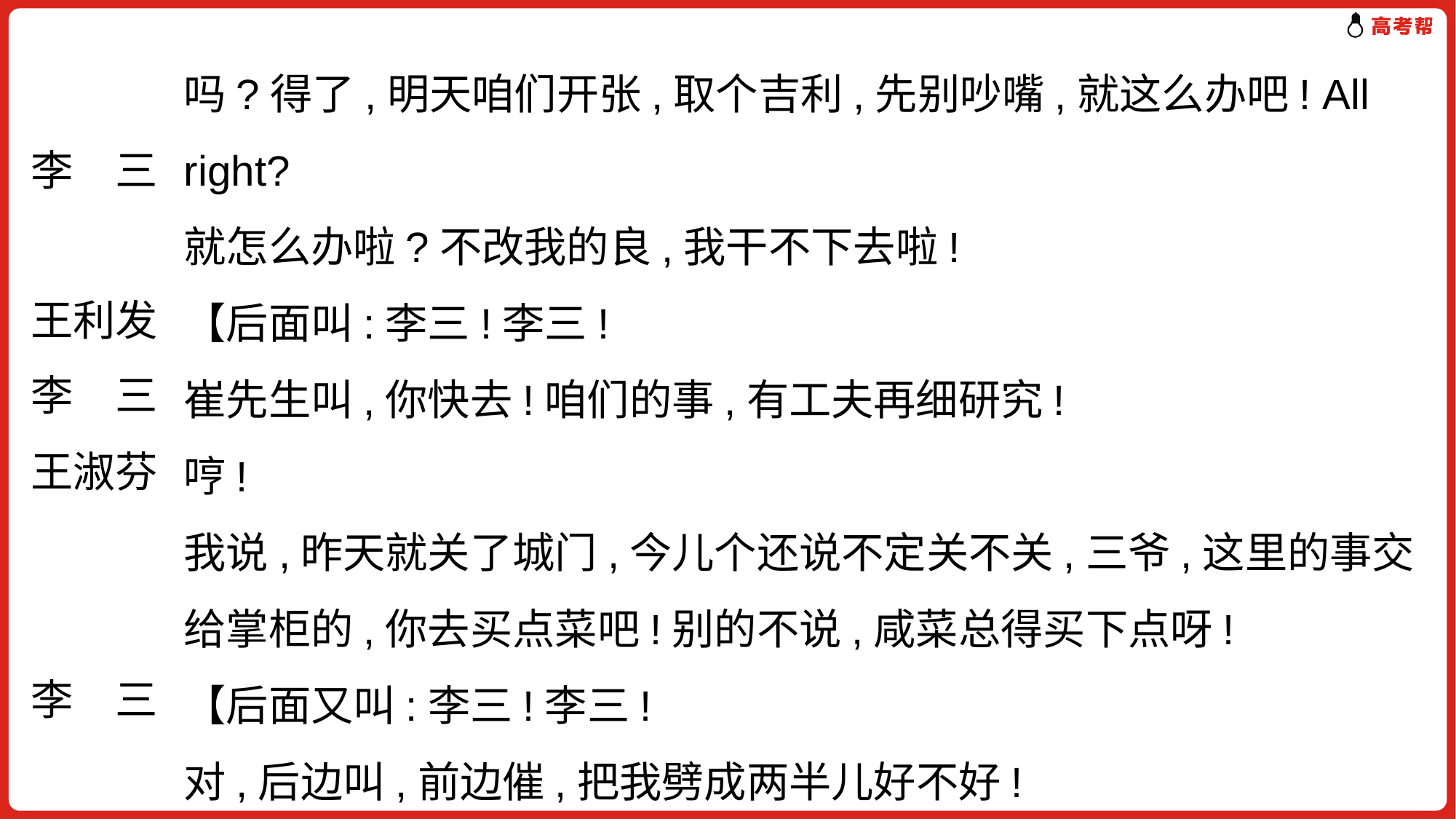

吗?得了,明天咱们开张,取个吉利,先别吵嘴,就这么办吧! All right?
就怎么办啦?不改我的良,我干不下去啦!
【后面叫:李三!李三!
崔先生叫,你快去!咱们的事,有工夫再细研究!
哼!
我说,昨天就关了城门,今儿个还说不定关不关,三爷,这里的事交给掌柜的,你去买点菜吧!别的不说,咸菜总得买下点呀!
【后面又叫:李三!李三!
对,后边叫,前边催,把我劈成两半儿好不好!
(忿忿地往后走)
李　三
王利发
李　三
王淑芬
李　三